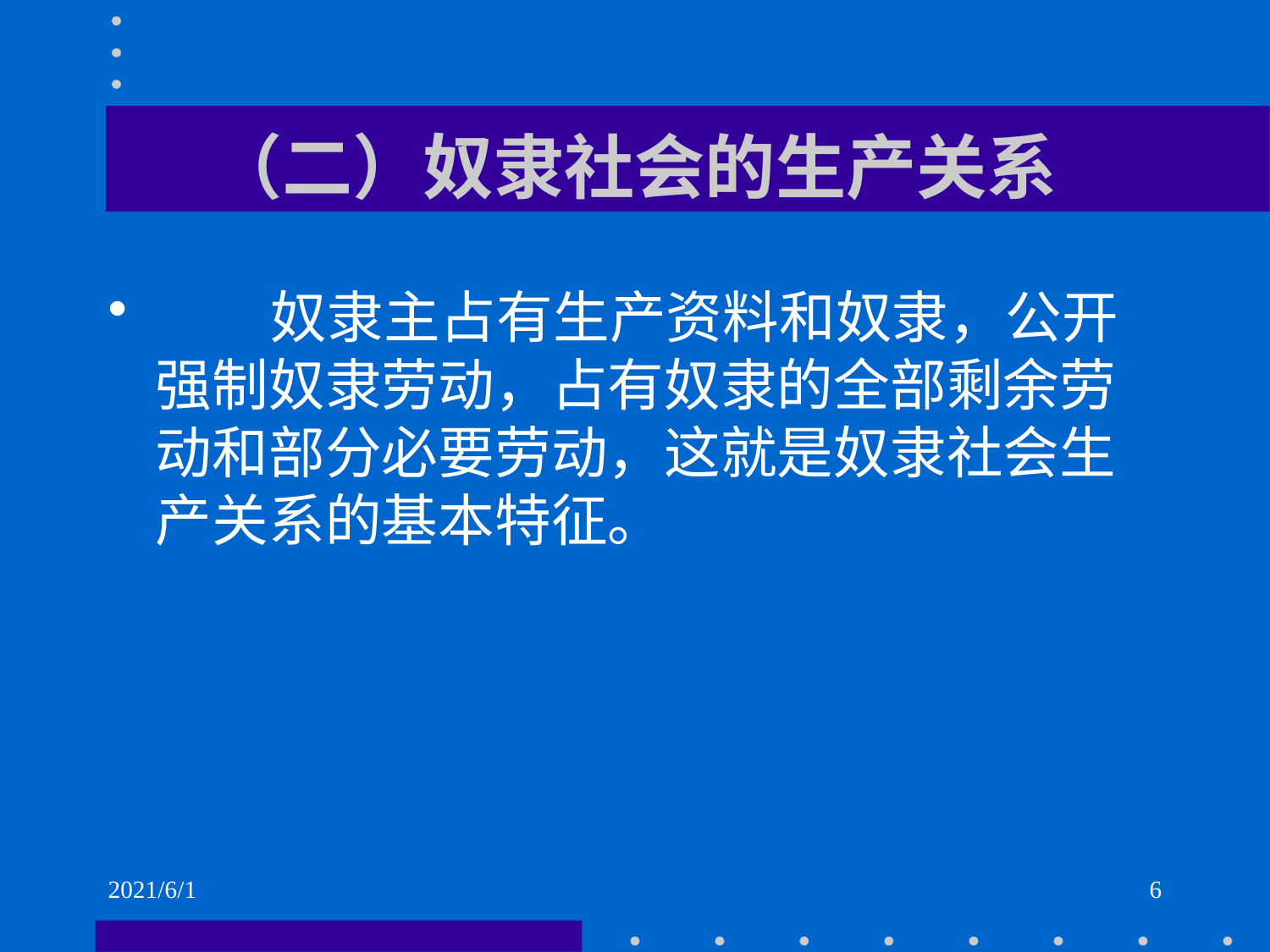

# （二）奴隶社会的生产关系
        奴隶主占有生产资料和奴隶，公开强制奴隶劳动，占有奴隶的全部剩余劳动和部分必要劳动，这就是奴隶社会生产关系的基本特征。
2021/6/1
6